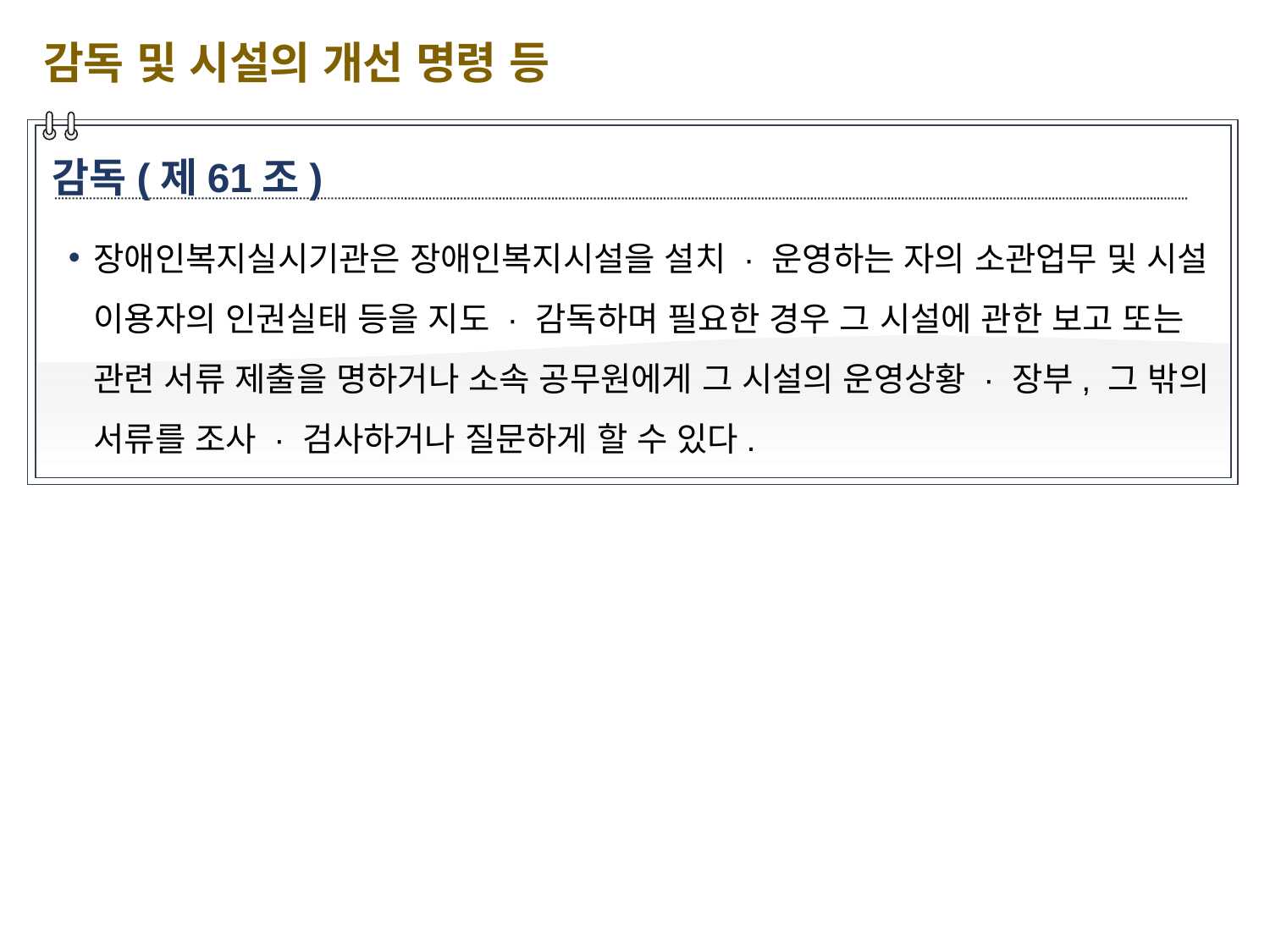

감독 및 시설의 개선 명령 등

감독(제61조)

장애인복지실시기관은 장애인복지시설을 설치 · 운영하는 자의 소관업무 및 시설 이용자의 인권실태 등을 지도 · 감독하며 필요한 경우 그 시설에 관한 보고 또는 관련 서류 제출을 명하거나 소속 공무원에게 그 시설의 운영상황 · 장부, 그 밖의 서류를 조사 · 검사하거나 질문하게 할 수 있다.